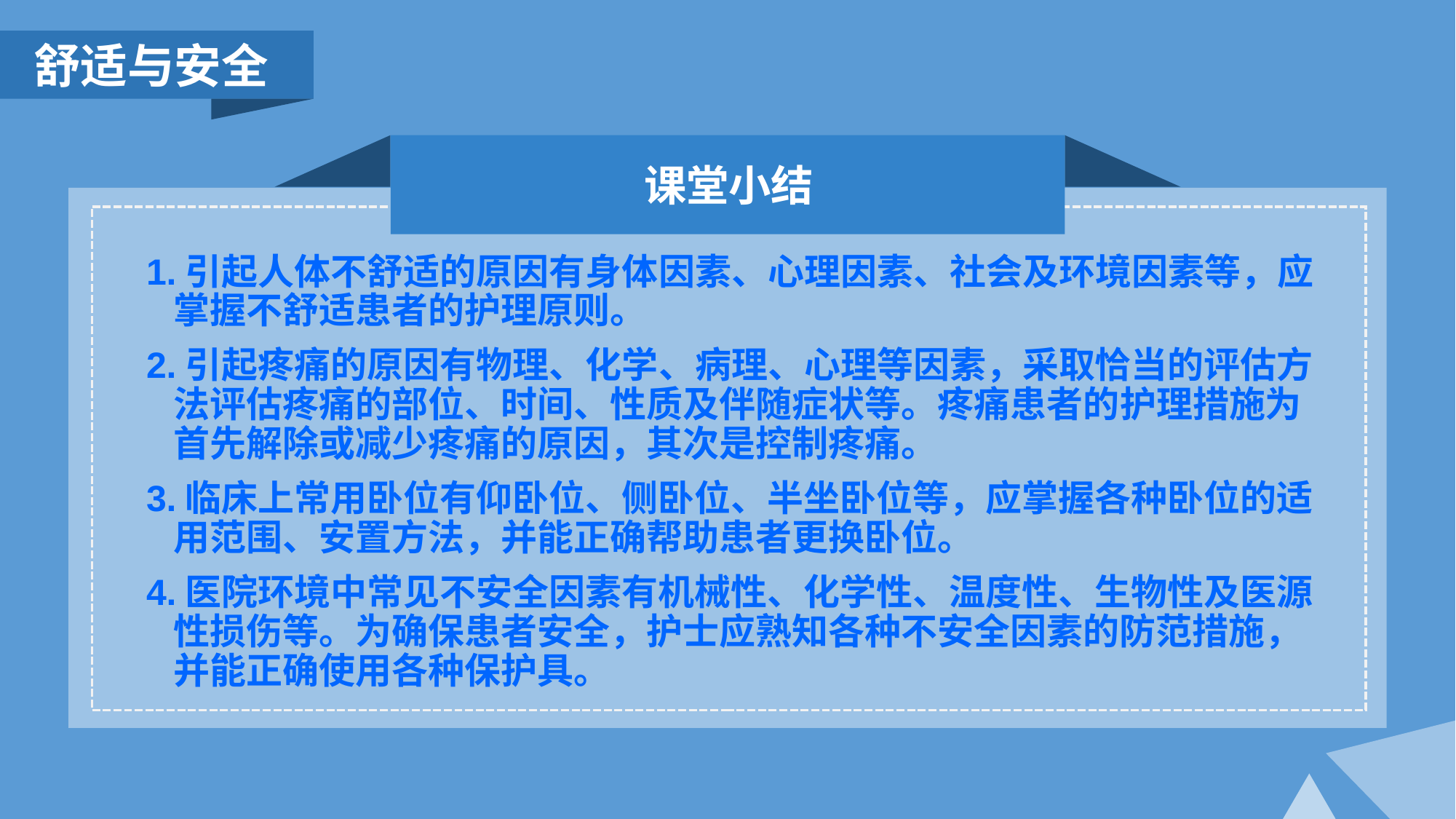

舒适与安全

课堂小结

1.引起人体不舒适的原因有身体因素、心理因素、社会及环境因素等，应掌握不舒适患者的护理原则。
2.引起疼痛的原因有物理、化学、病理、心理等因素，采取恰当的评估方法评估疼痛的部位、时间、性质及伴随症状等。疼痛患者的护理措施为首先解除或减少疼痛的原因，其次是控制疼痛。
3.临床上常用卧位有仰卧位、侧卧位、半坐卧位等，应掌握各种卧位的适用范围、安置方法，并能正确帮助患者更换卧位。
4.医院环境中常见不安全因素有机械性、化学性、温度性、生物性及医源性损伤等。为确保患者安全，护士应熟知各种不安全因素的防范措施，并能正确使用各种保护具。